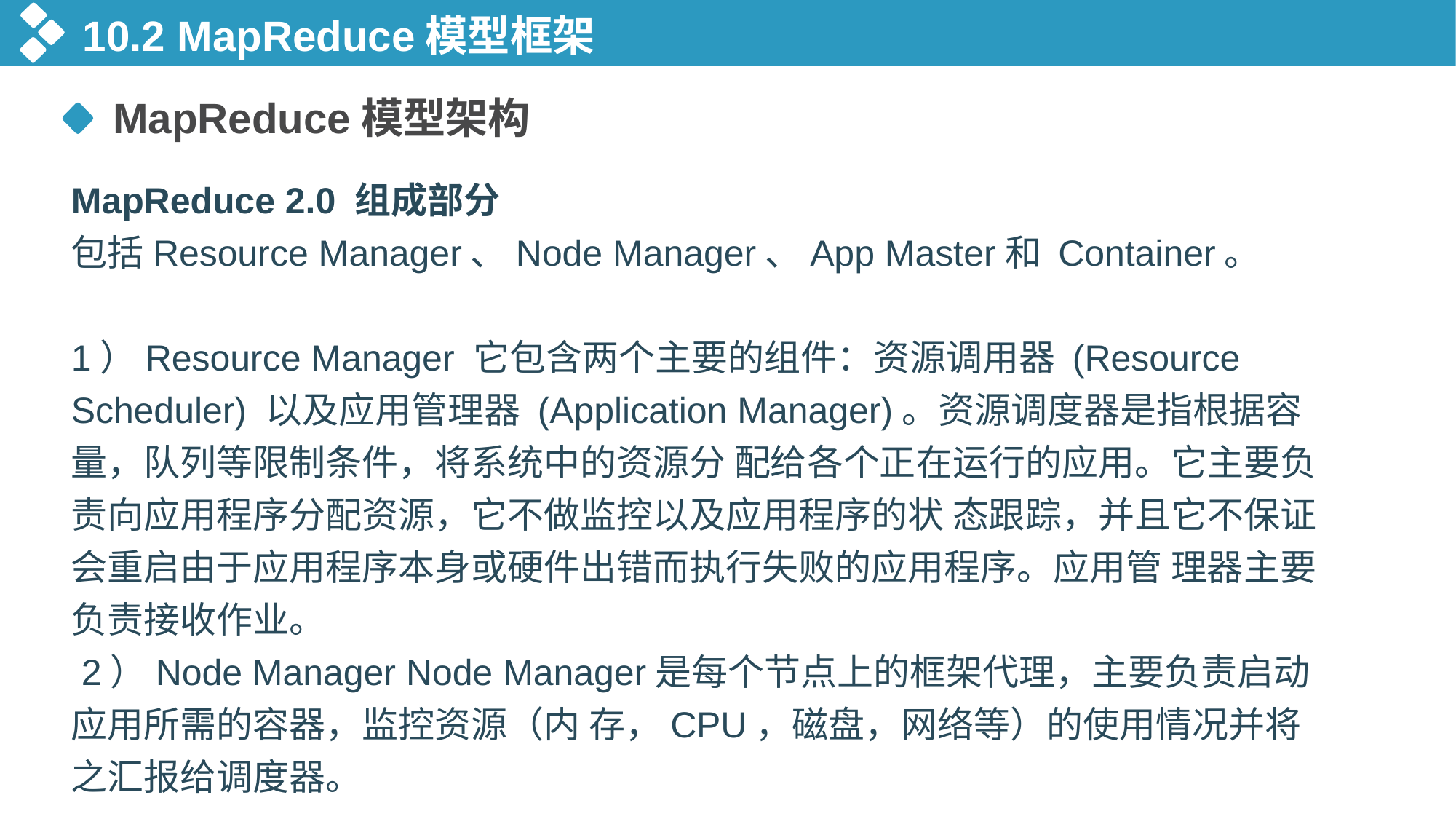

10.2 MapReduce模型框架
MapReduce模型架构

MapReduce 2.0 组成部分
包括Resource Manager、Node Manager、App Master和 Container。

1）Resource Manager 它包含两个主要的组件：资源调用器 (Resource Scheduler) 以及应用管理器 (Application Manager)。资源调度器是指根据容量，队列等限制条件，将系统中的资源分 配给各个正在运行的应用。它主要负责向应用程序分配资源，它不做监控以及应用程序的状 态跟踪，并且它不保证会重启由于应用程序本身或硬件出错而执行失败的应用程序。应用管 理器主要负责接收作业。
 2）Node Manager Node Manager是每个节点上的框架代理，主要负责启动应用所需的容器，监控资源（内 存，CPU，磁盘，网络等）的使用情况并将之汇报给调度器。
03
01
03